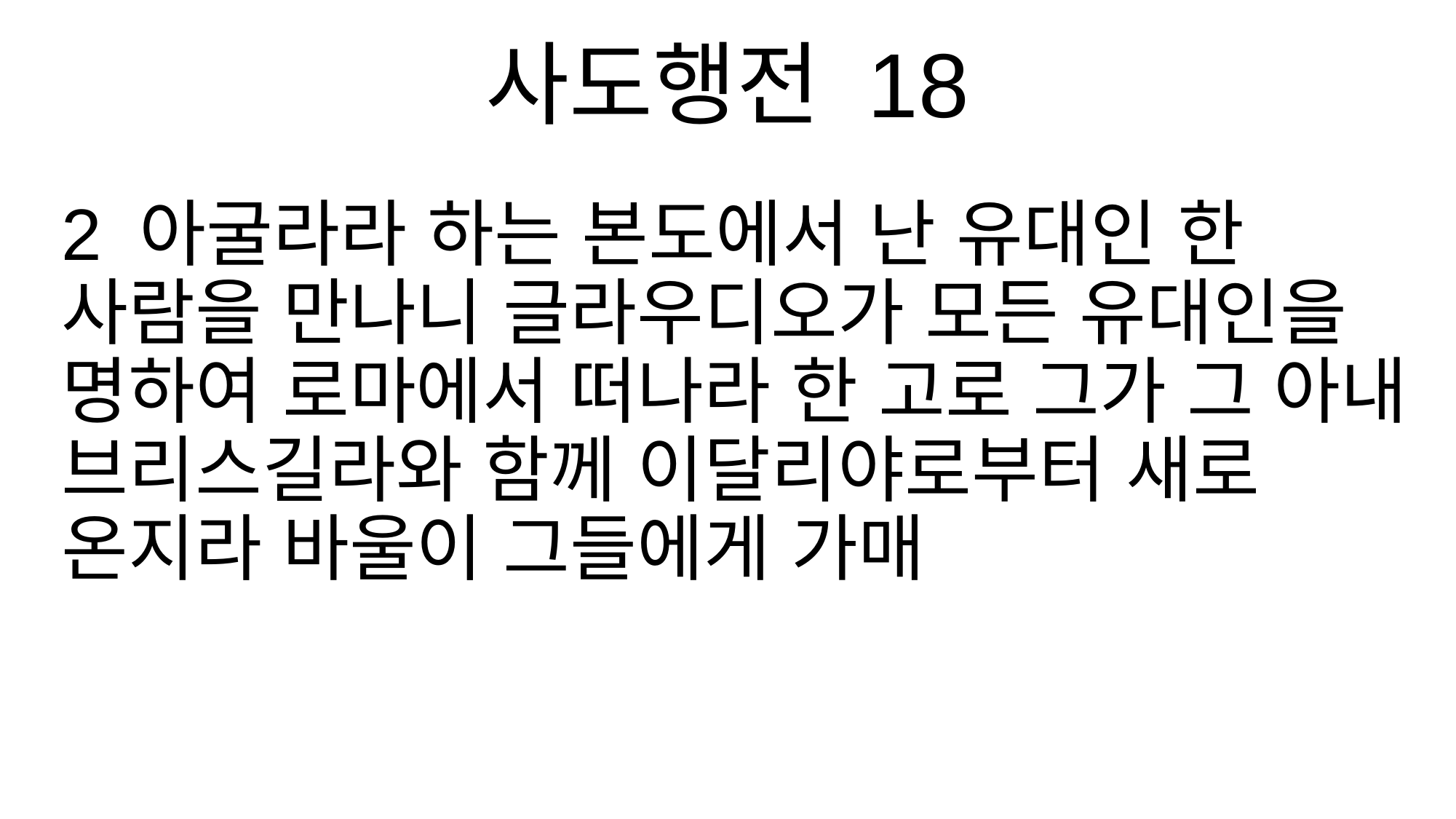

사도행전 18
2 아굴라라 하는 본도에서 난 유대인 한 사람을 만나니 글라우디오가 모든 유대인을 명하여 로마에서 떠나라 한 고로 그가 그 아내 브리스길라와 함께 이달리야로부터 새로 온지라 바울이 그들에게 가매